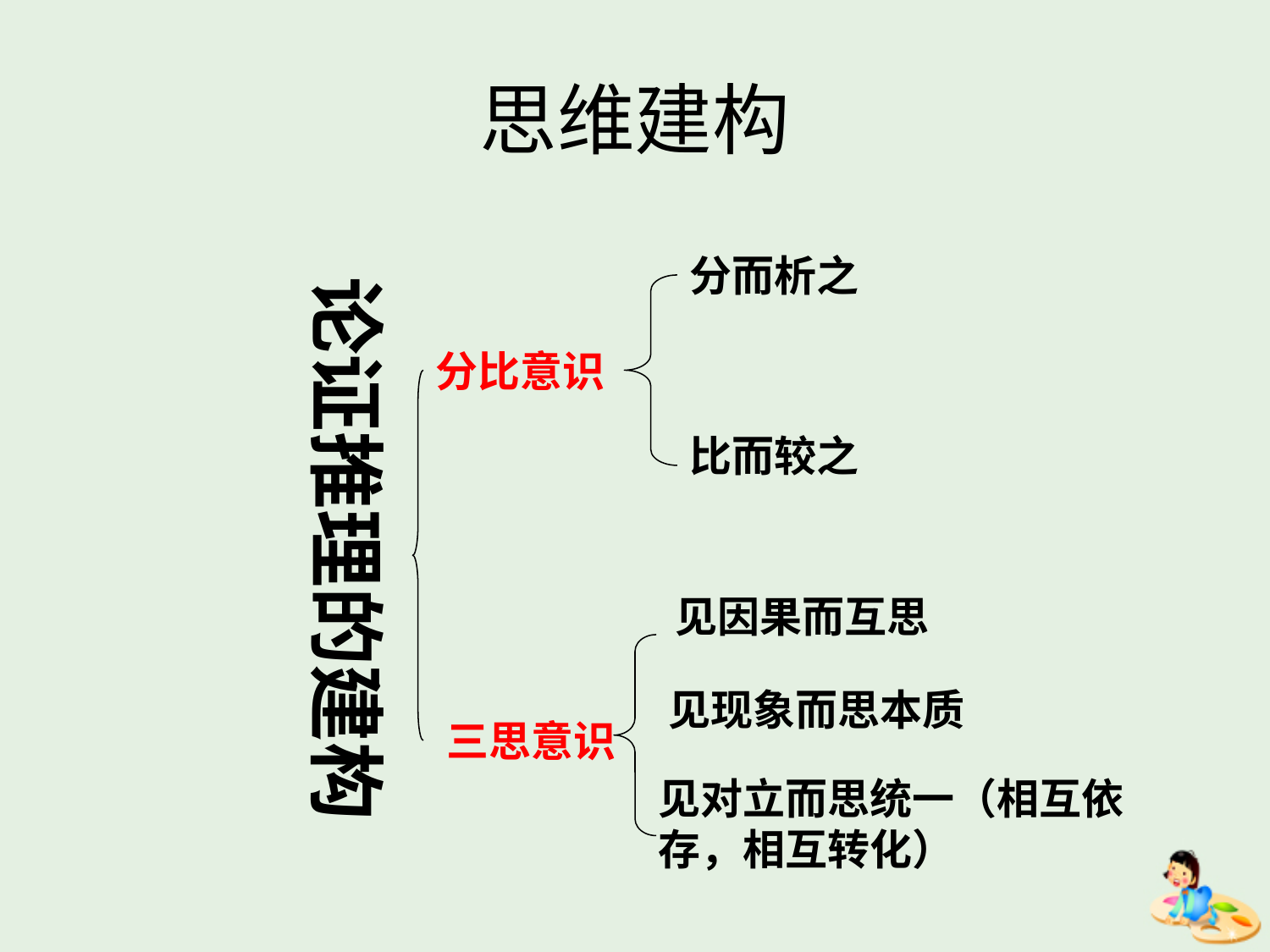

# 思维建构
分而析之
论证推理的建构

分比意识

比而较之
见因果而互思

见现象而思本质
三思意识
见对立而思统一（相互依存，相互转化）